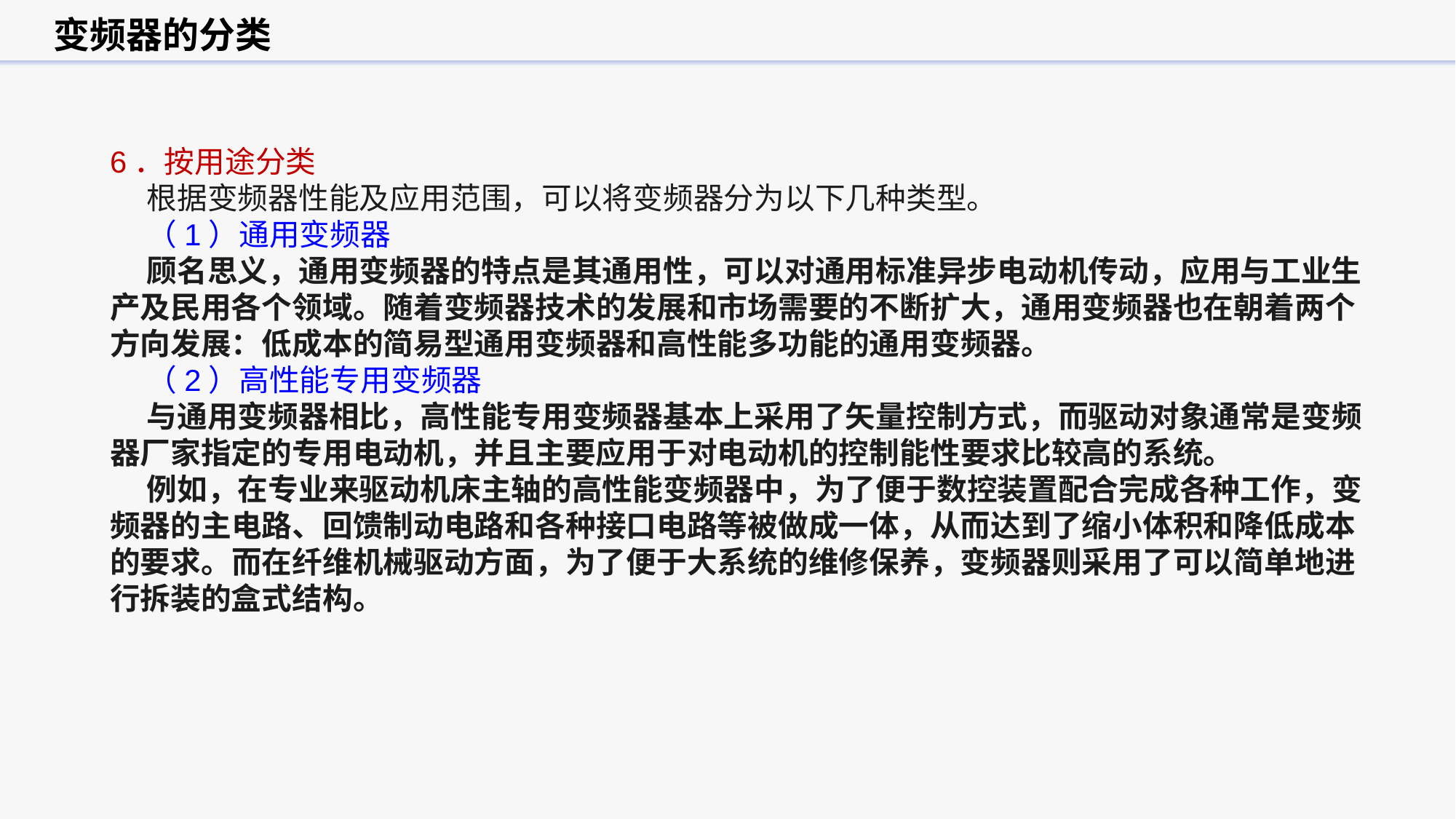

变频器的分类

6．按用途分类
根据变频器性能及应用范围，可以将变频器分为以下几种类型。
（1）通用变频器
顾名思义，通用变频器的特点是其通用性，可以对通用标准异步电动机传动，应用与工业生产及民用各个领域。随着变频器技术的发展和市场需要的不断扩大，通用变频器也在朝着两个方向发展：低成本的简易型通用变频器和高性能多功能的通用变频器。
（2）高性能专用变频器
与通用变频器相比，高性能专用变频器基本上采用了矢量控制方式，而驱动对象通常是变频器厂家指定的专用电动机，并且主要应用于对电动机的控制能性要求比较高的系统。
例如，在专业来驱动机床主轴的高性能变频器中，为了便于数控装置配合完成各种工作，变频器的主电路、回馈制动电路和各种接口电路等被做成一体，从而达到了缩小体积和降低成本的要求。而在纤维机械驱动方面，为了便于大系统的维修保养，变频器则采用了可以简单地进行拆装的盒式结构。